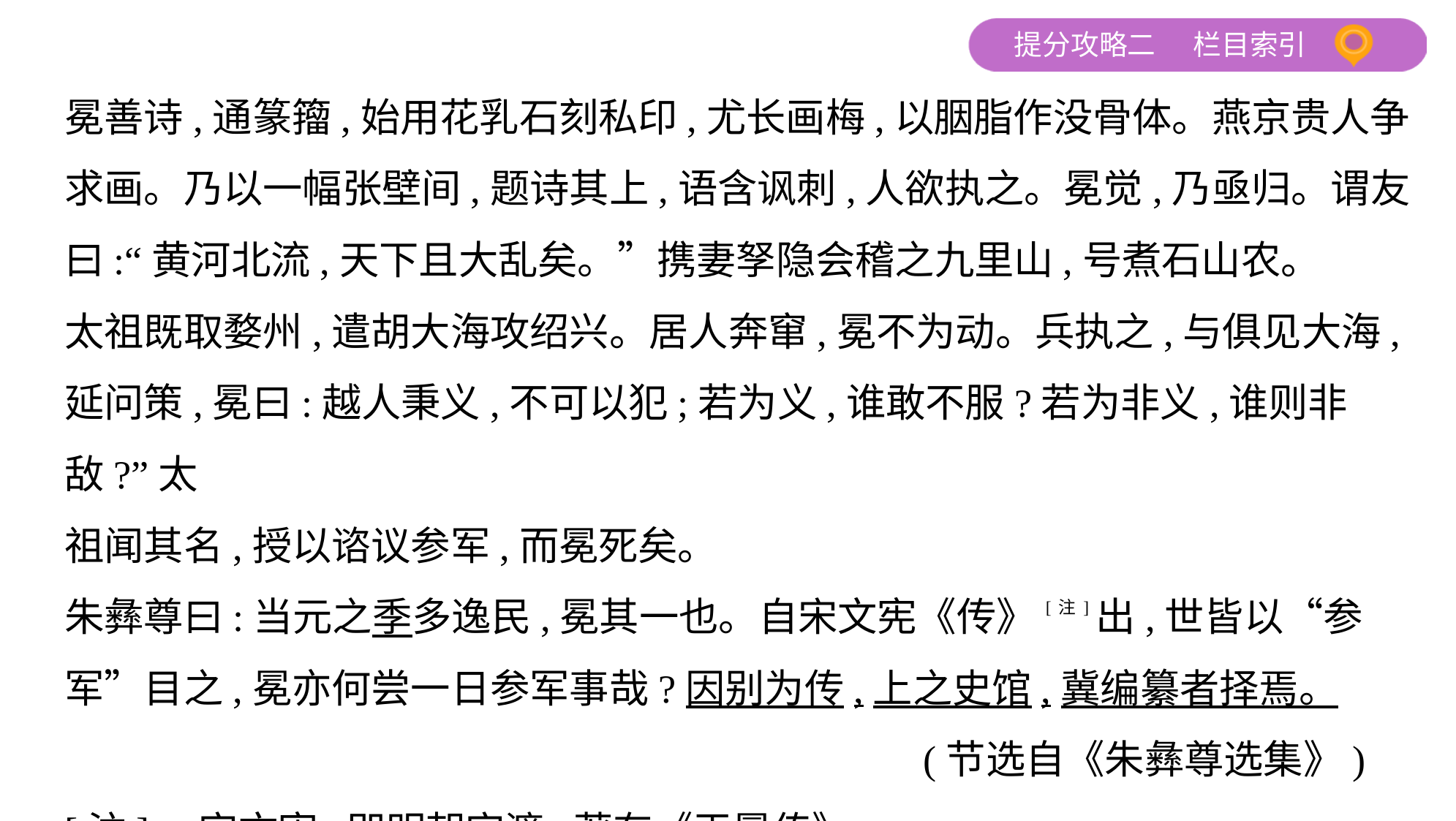

冕善诗,通篆籀,始用花乳石刻私印,尤长画梅,以胭脂作没骨体。燕京贵人争
求画。乃以一幅张壁间,题诗其上,语含讽刺,人欲执之。冕觉,乃亟归。谓友
曰:“黄河北流,天下且大乱矣。”携妻孥隐会稽之九里山,号煮石山农。
太祖既取婺州,遣胡大海攻绍兴。居人奔窜,冕不为动。兵执之,与俱见大海,
延问策,冕曰:越人秉义,不可以犯;若为义,谁敢不服?若为非义,谁则非敌?”太
祖闻其名,授以谘议参军,而冕死矣。
朱彝尊曰:当元之季多逸民,冕其一也。自宋文宪《传》[注]出,世皆以“参
军”目之,冕亦何尝一日参军事哉?因别为传,上之史馆,冀编纂者择焉。
                                                                                       (节选自《朱彝尊选集》)
[注]    宋文宪,即明朝宋濂,著有《王冕传》。